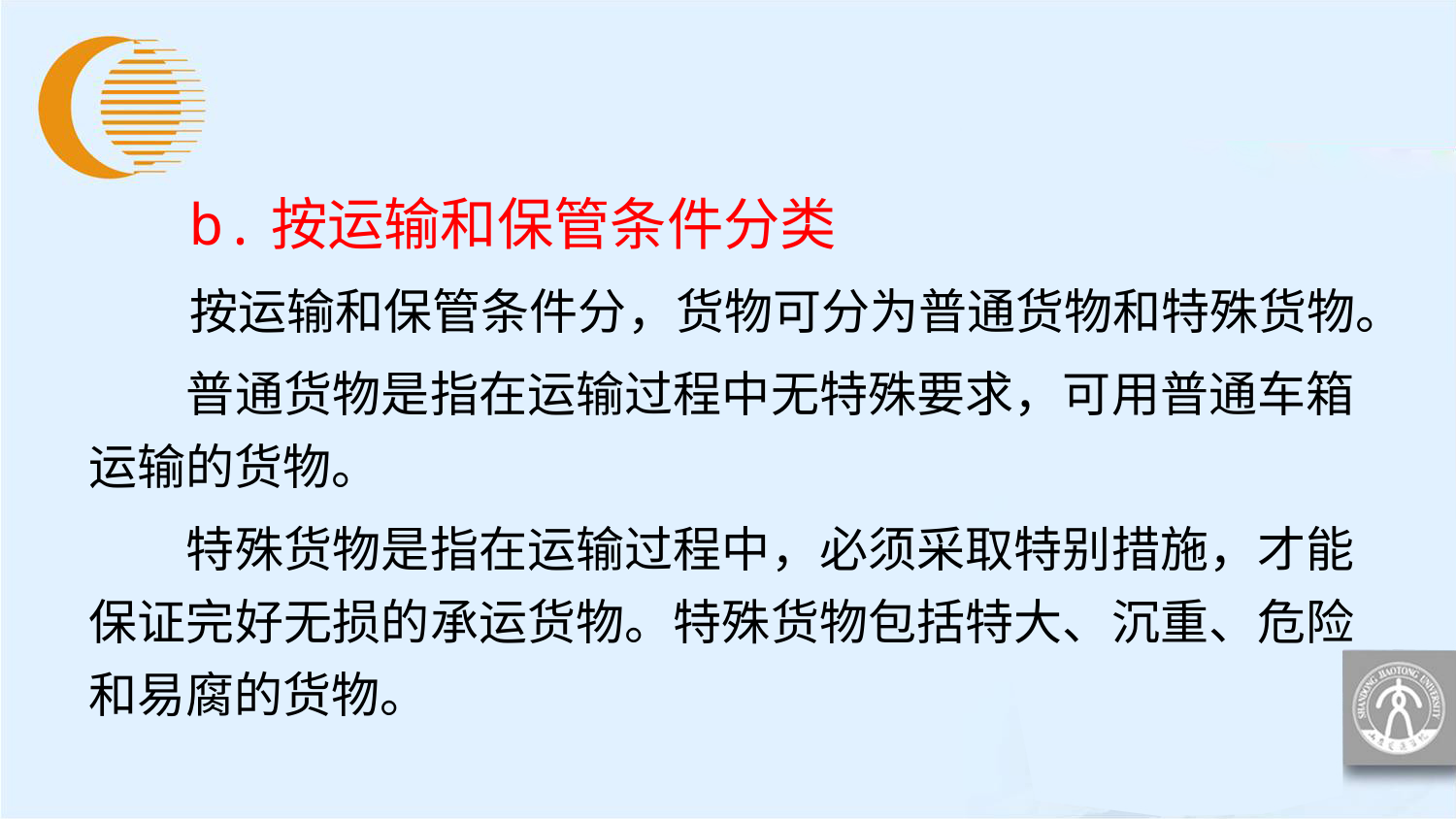

b.按运输和保管条件分类
按运输和保管条件分，货物可分为普通货物和特殊货物。
　　普通货物是指在运输过程中无特殊要求，可用普通车箱运输的货物。
　　特殊货物是指在运输过程中，必须采取特别措施，才能保证完好无损的承运货物。特殊货物包括特大、沉重、危险和易腐的货物。